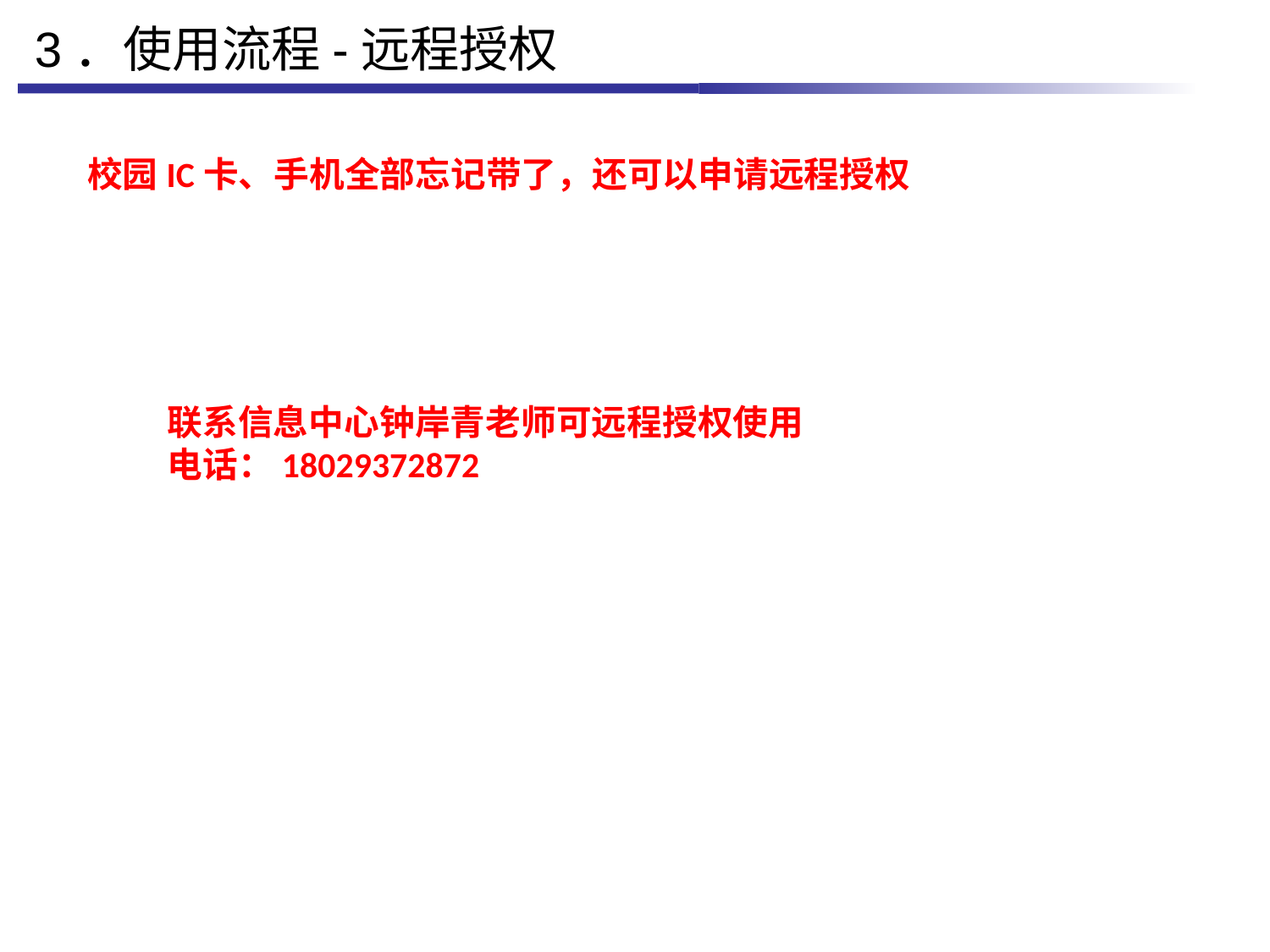

3．使用流程-远程授权
校园IC卡、手机全部忘记带了，还可以申请远程授权
联系信息中心钟岸青老师可远程授权使用
电话：18029372872